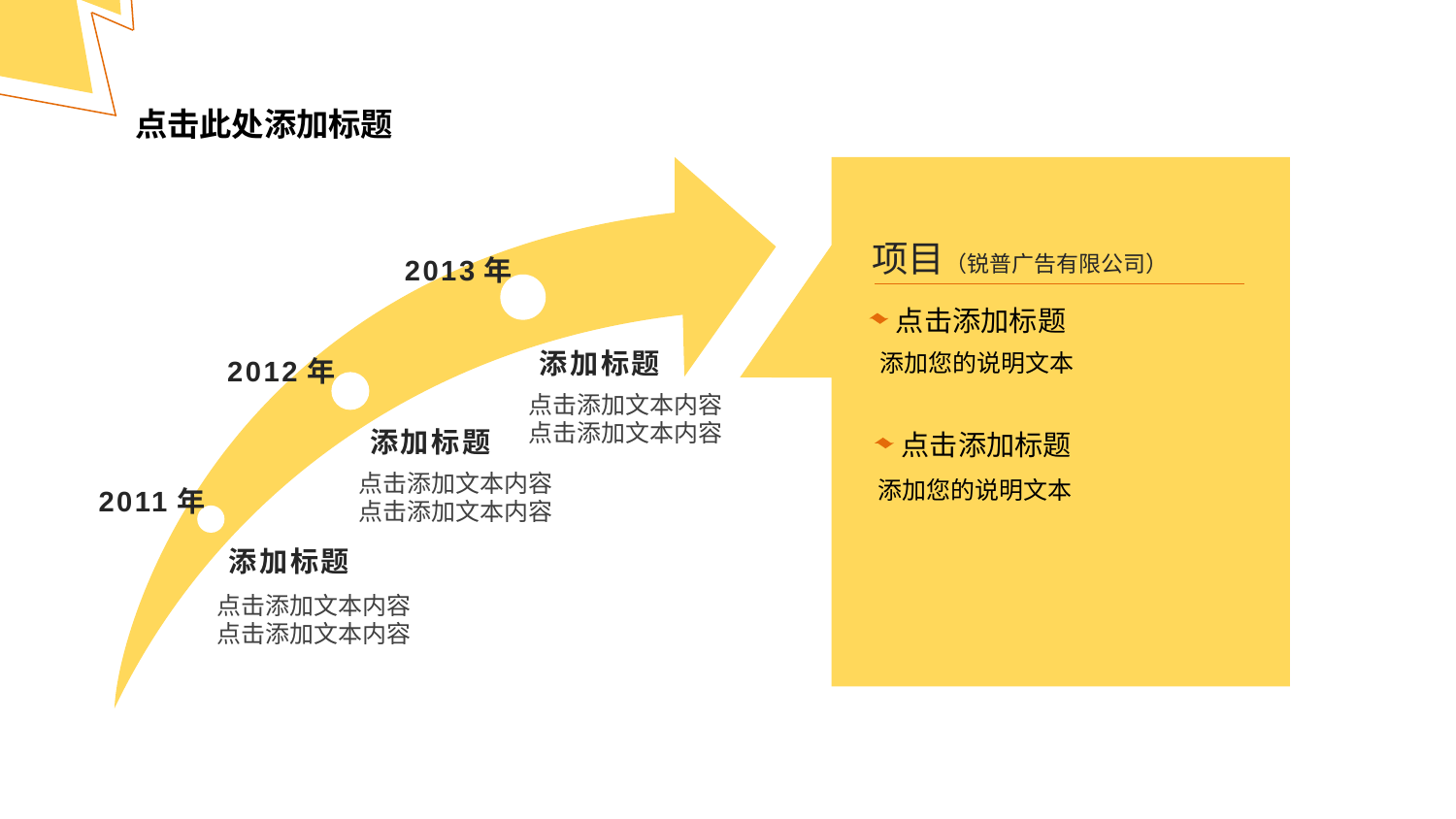

点击此处添加标题

项目（锐普广告有限公司）
2013年

点击添加标题

添加您的说明文本
添加标题
点击添加文本内容
点击添加文本内容
2012年

添加标题
点击添加文本内容
点击添加文本内容
点击添加标题

添加您的说明文本
2011年

添加标题
点击添加文本内容
点击添加文本内容